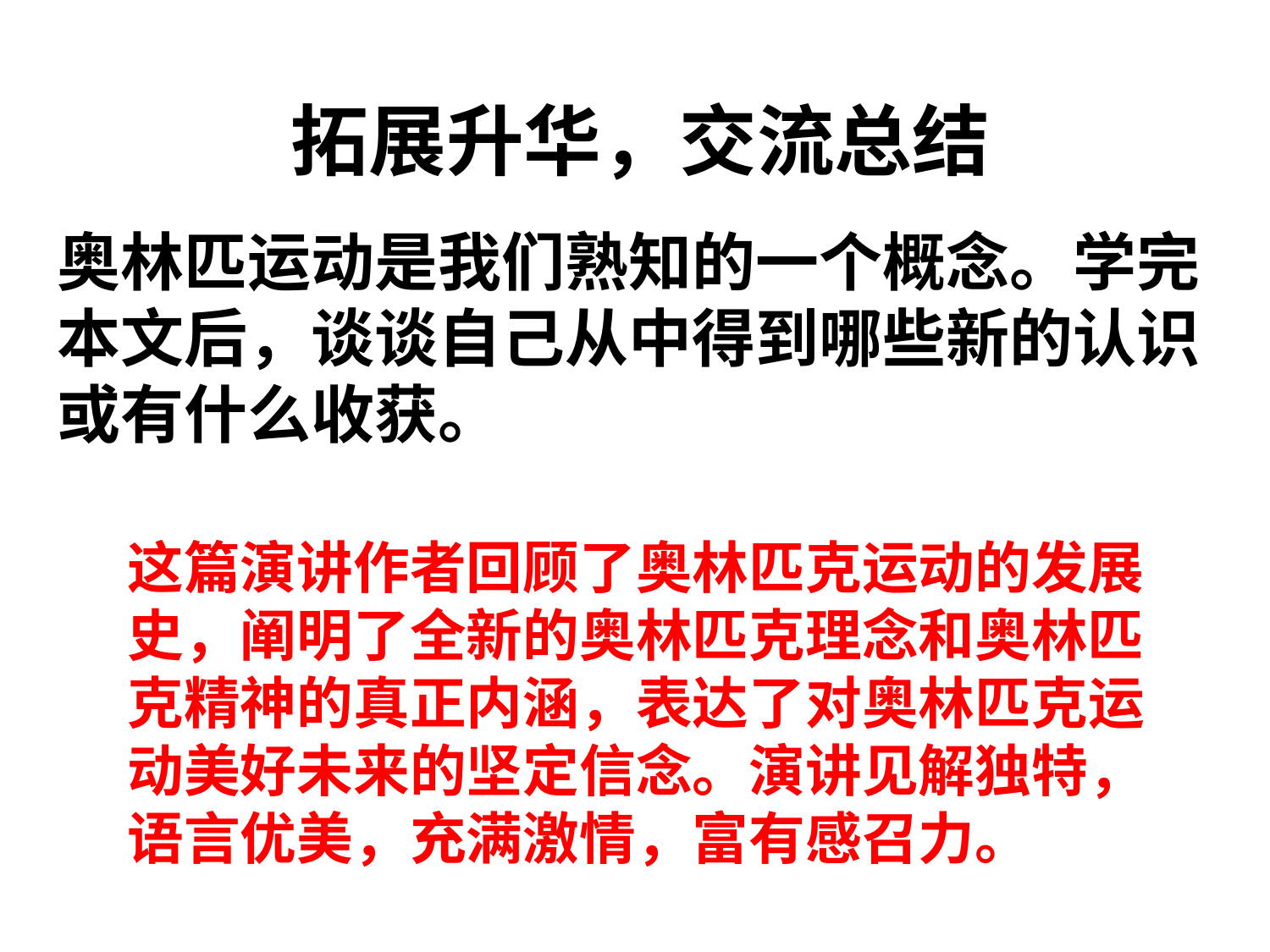

拓展升华，交流总结
奥林匹运动是我们熟知的一个概念。学完本文后，谈谈自己从中得到哪些新的认识或有什么收获。

这篇演讲作者回顾了奥林匹克运动的发展史，阐明了全新的奥林匹克理念和奥林匹克精神的真正内涵，表达了对奥林匹克运动美好未来的坚定信念。演讲见解独特，语言优美，充满激情，富有感召力。